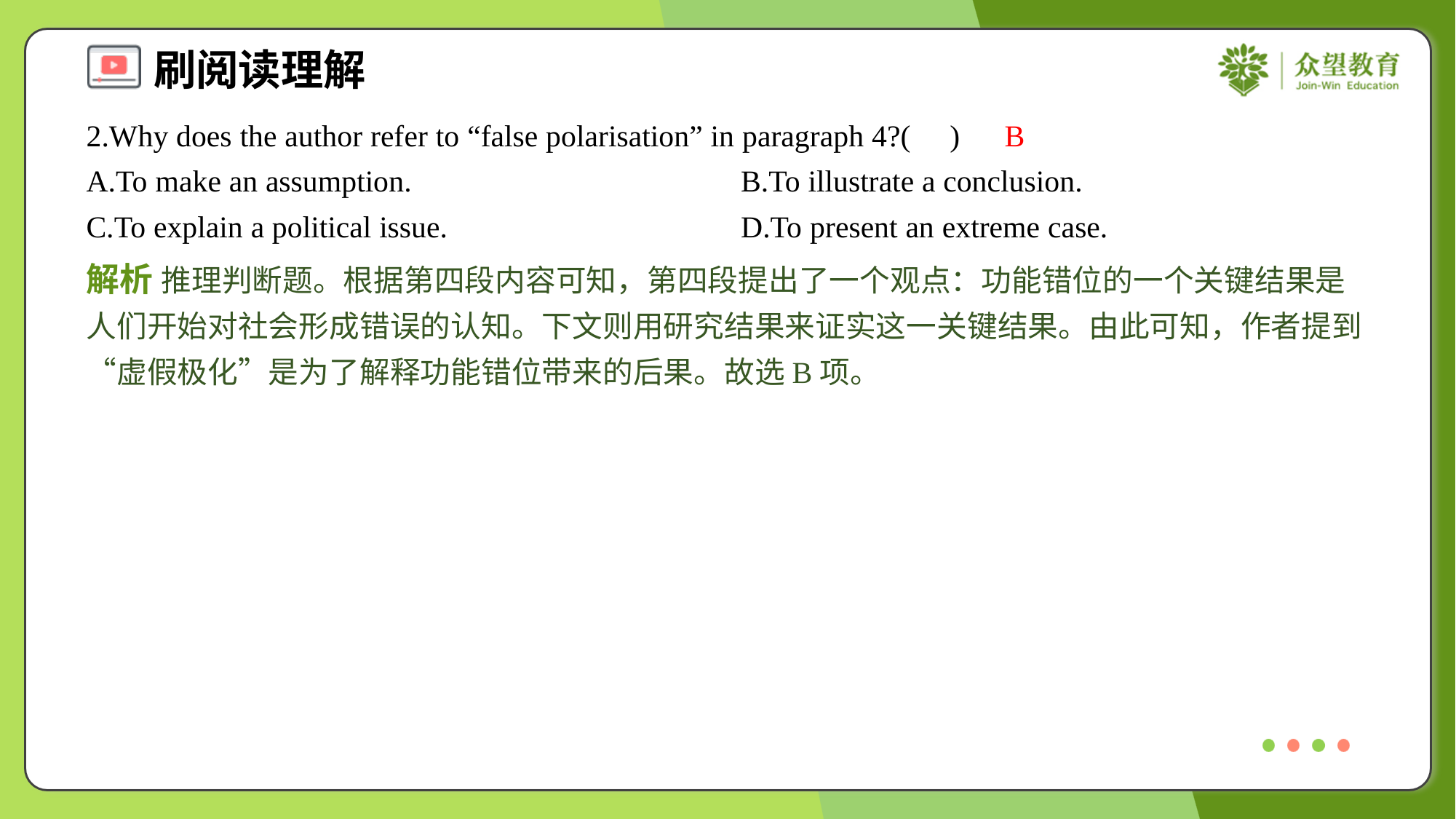

2.Why does the author refer to “false polarisation” in paragraph 4?(     )
B
A.To make an assumption.	B.To illustrate a conclusion.
C.To explain a political issue.	D.To present an extreme case.
解析 推理判断题。根据第四段内容可知，第四段提出了一个观点：功能错位的一个关键结果是人们开始对社会形成错误的认知。下文则用研究结果来证实这一关键结果。由此可知，作者提到“虚假极化”是为了解释功能错位带来的后果。故选B项。